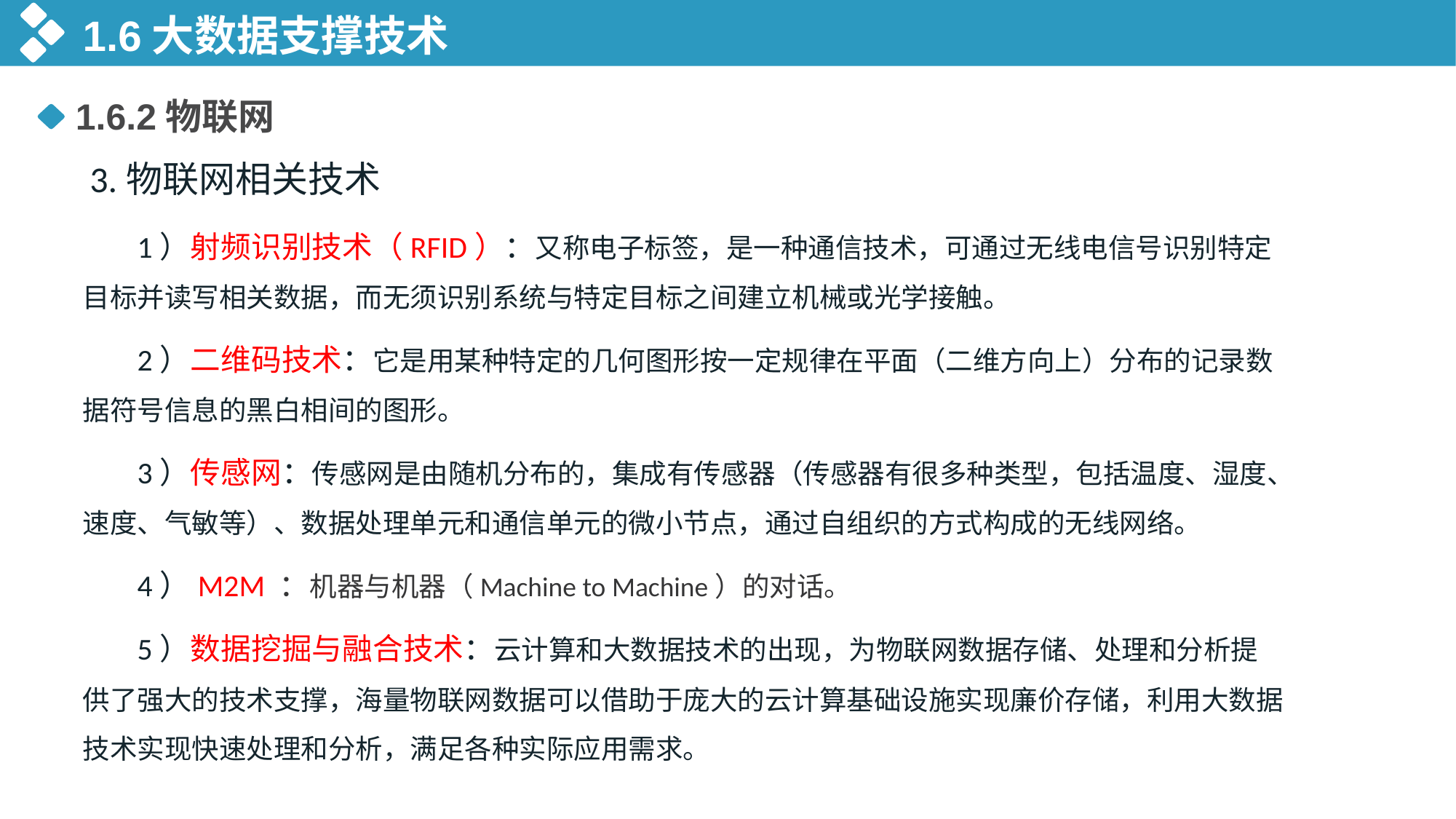

1.6大数据支撑技术
1.6.2物联网

 3.物联网相关技术
1）射频识别技术（RFID）：又称电子标签，是一种通信技术，可通过无线电信号识别特定目标并读写相关数据，而无须识别系统与特定目标之间建立机械或光学接触。
2）二维码技术：它是用某种特定的几何图形按一定规律在平面（二维方向上）分布的记录数据符号信息的黑白相间的图形。
3）传感网：传感网是由随机分布的，集成有传感器（传感器有很多种类型，包括温度、湿度、速度、气敏等）、数据处理单元和通信单元的微小节点，通过自组织的方式构成的无线网络。
4）M2M ：机器与机器（Machine to Machine）的对话。
5）数据挖掘与融合技术：云计算和大数据技术的出现，为物联网数据存储、处理和分析提供了强大的技术支撑，海量物联网数据可以借助于庞大的云计算基础设施实现廉价存储，利用大数据技术实现快速处理和分析，满足各种实际应用需求。